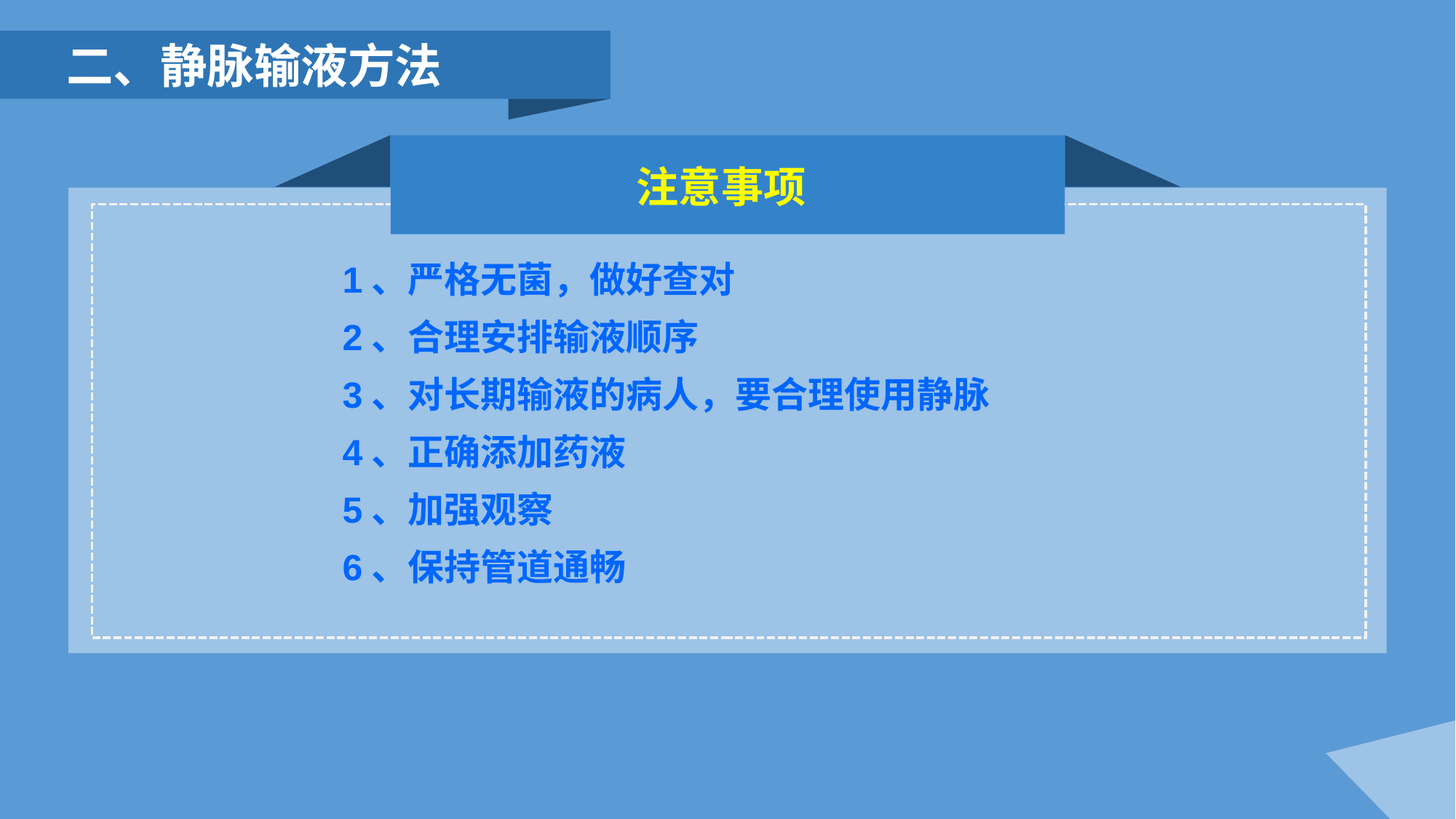

二、静脉输液方法

注意事项

1、严格无菌，做好查对
2、合理安排输液顺序
3、对长期输液的病人，要合理使用静脉
4、正确添加药液
5、加强观察
6、保持管道通畅